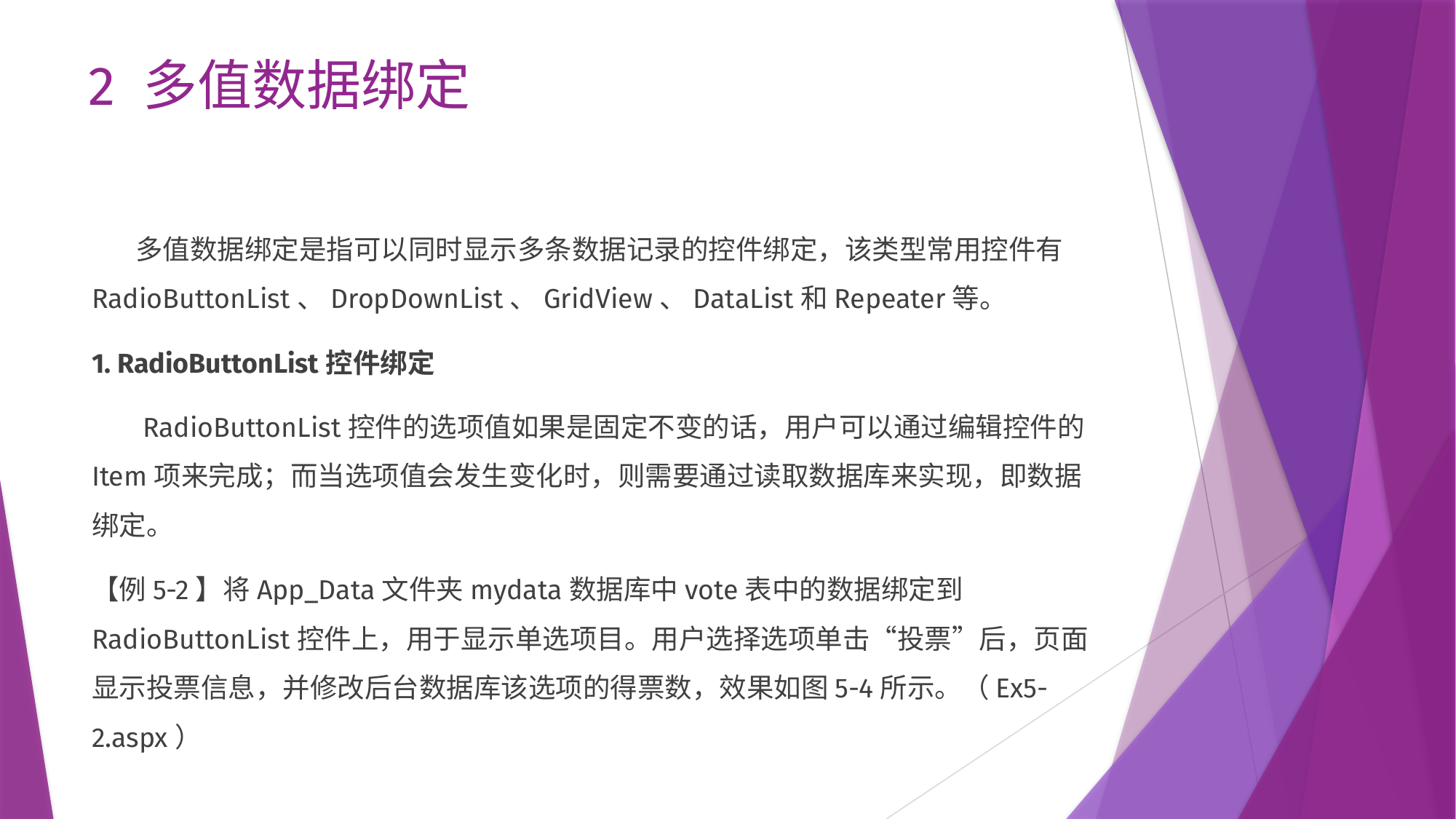

# 2 多值数据绑定
      多值数据绑定是指可以同时显示多条数据记录的控件绑定，该类型常用控件有RadioButtonList、DropDownList、GridView、DataList和Repeater等。
1. RadioButtonList控件绑定
       RadioButtonList控件的选项值如果是固定不变的话，用户可以通过编辑控件的Item项来完成；而当选项值会发生变化时，则需要通过读取数据库来实现，即数据绑定。
【例5-2】将App_Data文件夹mydata数据库中vote表中的数据绑定到RadioButtonList控件上，用于显示单选项目。用户选择选项单击“投票”后，页面显示投票信息，并修改后台数据库该选项的得票数，效果如图5-4所示。（Ex5-2.aspx）